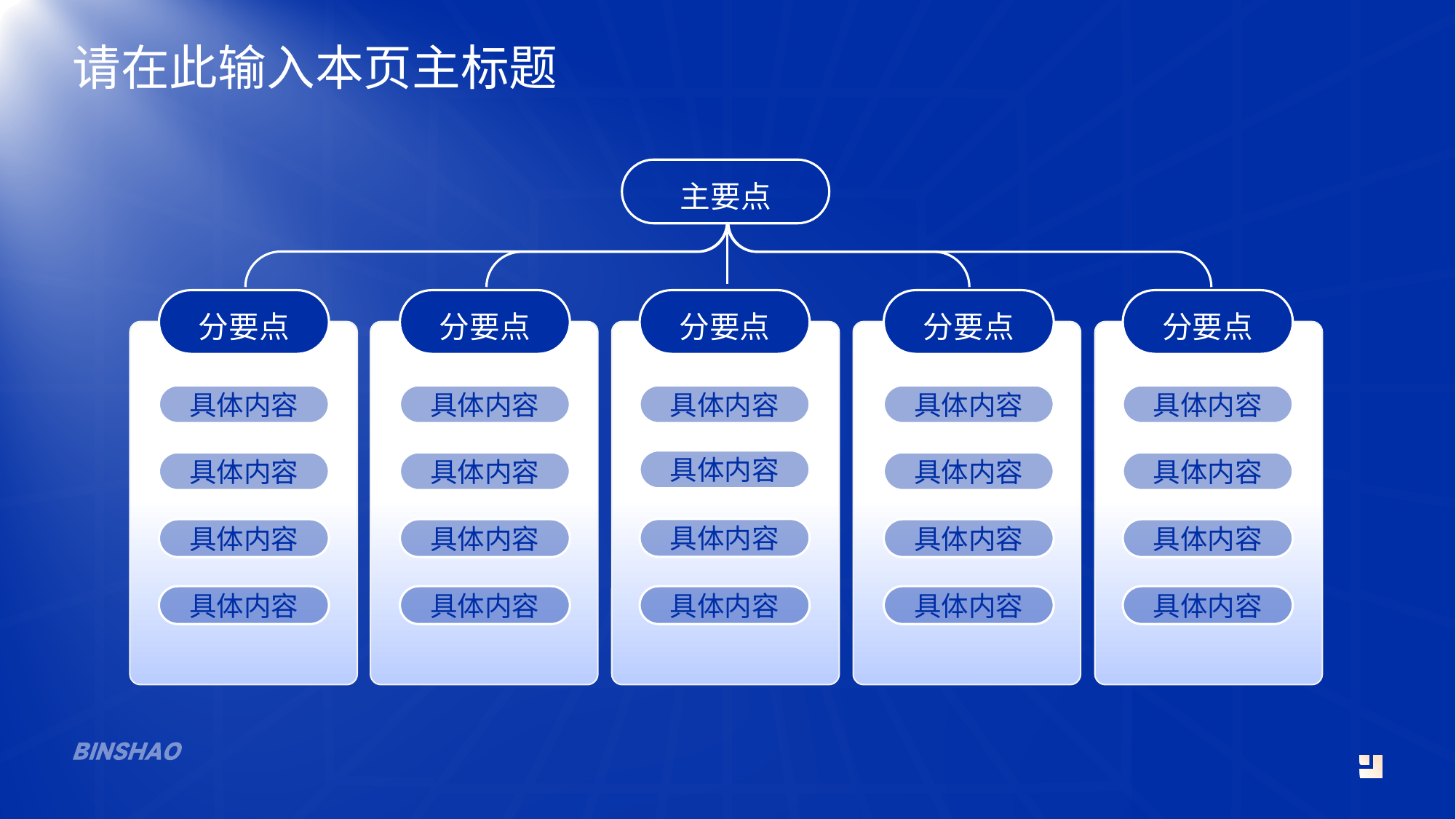

请在此输入本页主标题

主要点

分要点
分要点
分要点
分要点

分要点

具体内容
具体内容
具体内容
具体内容
具体内容
具体内容
具体内容
具体内容
具体内容
具体内容
具体内容
具体内容
具体内容
具体内容
具体内容
具体内容
具体内容
具体内容
具体内容
具体内容